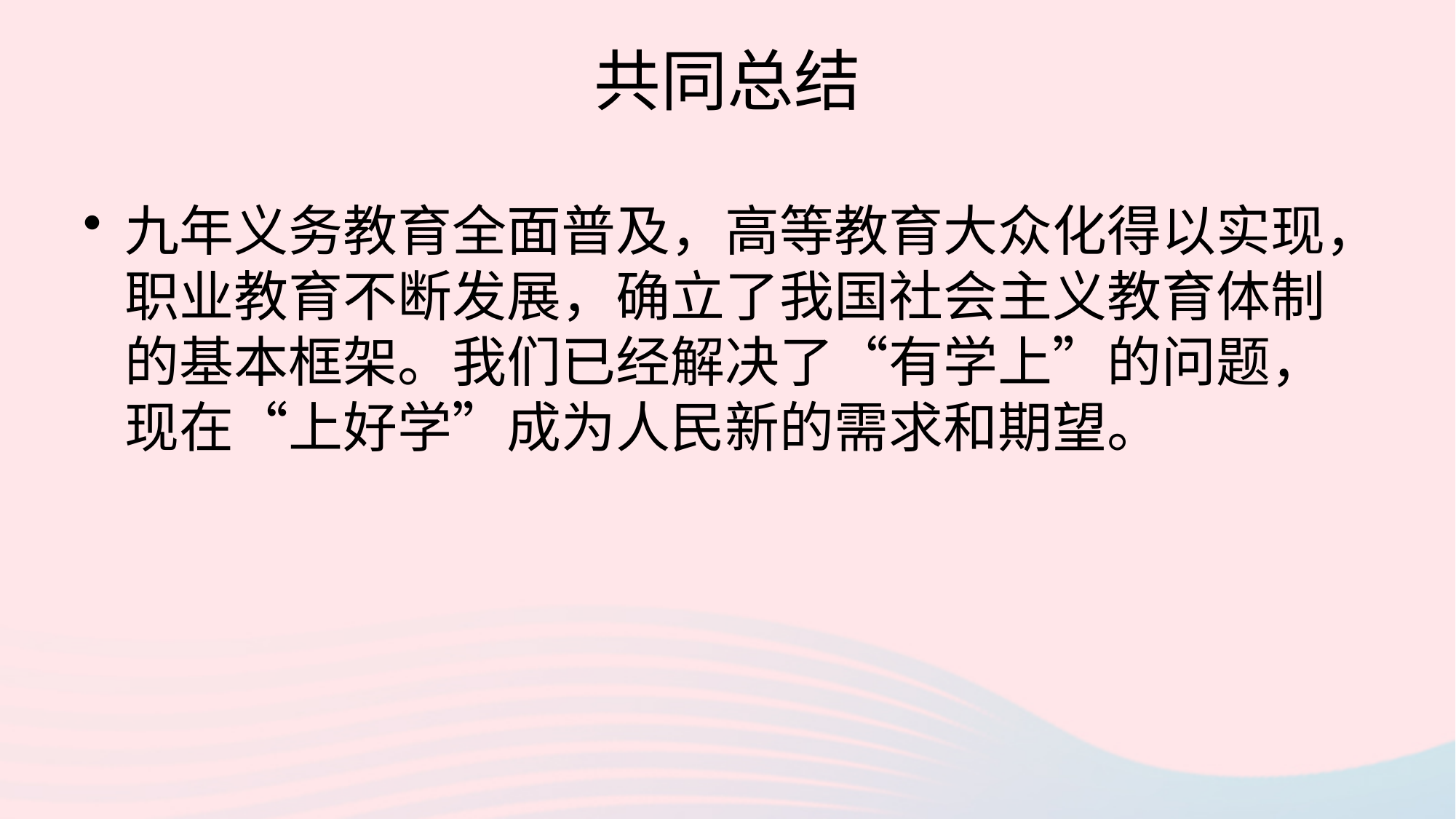

# 共同总结
九年义务教育全面普及，高等教育大众化得以实现，职业教育不断发展，确立了我国社会主义教育体制的基本框架。我们已经解决了“有学上”的问题，现在“上好学”成为人民新的需求和期望。